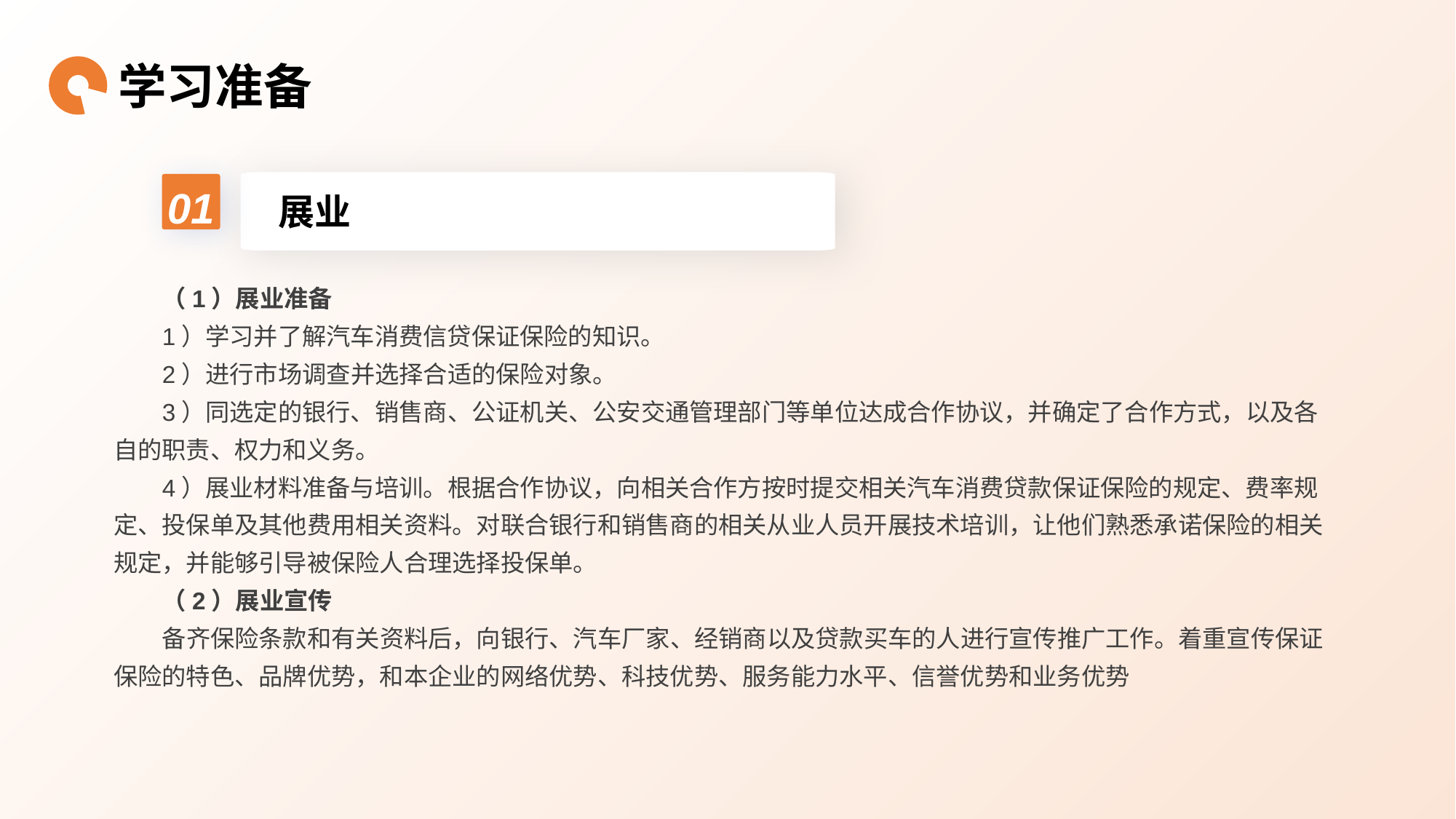

学习准备

01
展业
（1）展业准备
1）学习并了解汽车消费信贷保证保险的知识。
2）进行市场调查并选择合适的保险对象。
3）同选定的银行、销售商、公证机关、公安交通管理部门等单位达成合作协议，并确定了合作方式，以及各自的职责、权力和义务。
4）展业材料准备与培训。根据合作协议，向相关合作方按时提交相关汽车消费贷款保证保险的规定、费率规定、投保单及其他费用相关资料。对联合银行和销售商的相关从业人员开展技术培训，让他们熟悉承诺保险的相关规定，并能够引导被保险人合理选择投保单。
（2）展业宣传
备齐保险条款和有关资料后，向银行、汽车厂家、经销商以及贷款买车的人进行宣传推广工作。着重宣传保证保险的特色、品牌优势，和本企业的网络优势、科技优势、服务能力水平、信誉优势和业务优势